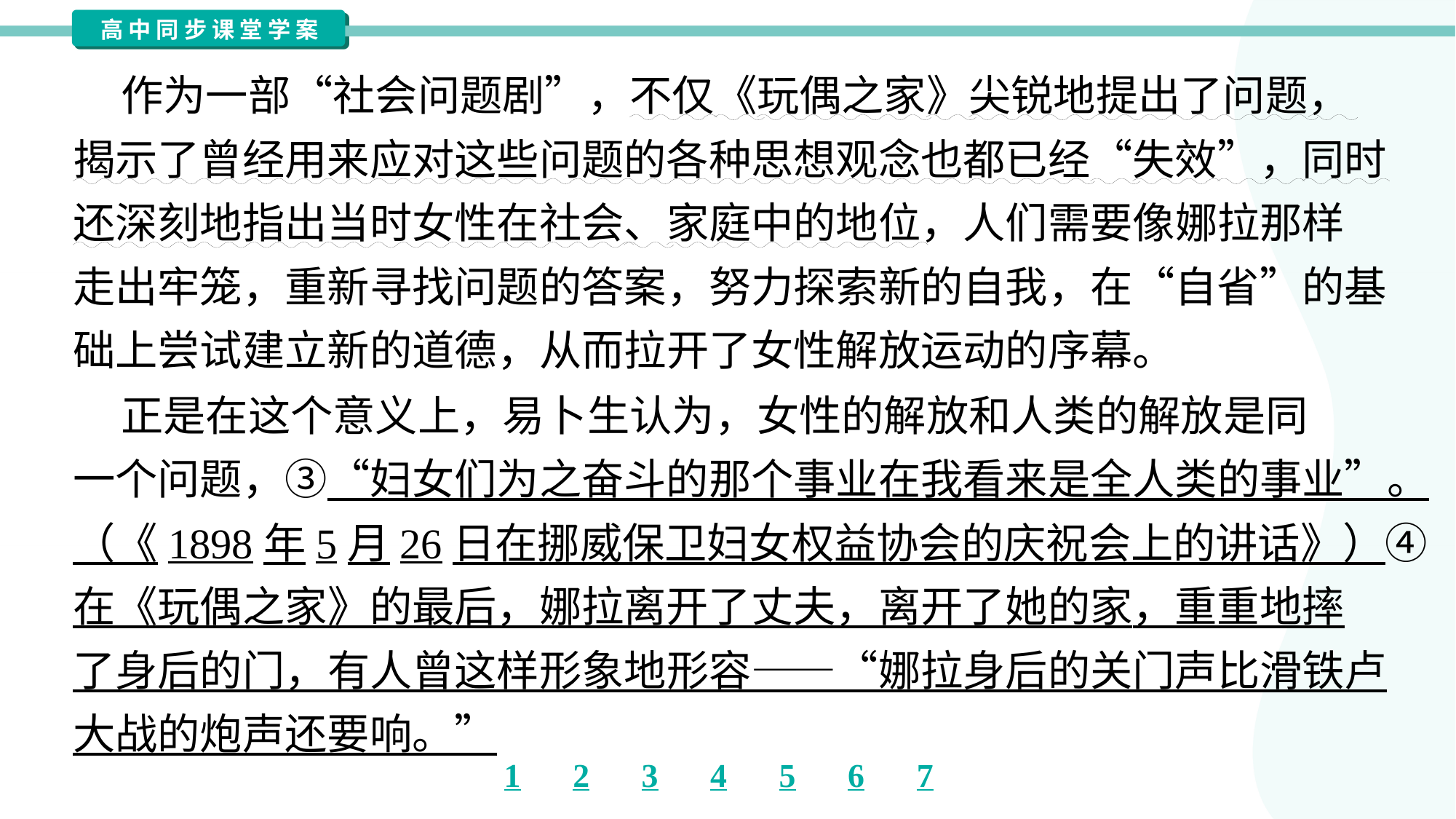

作为一部“社会问题剧”，不仅《玩偶之家》尖锐地提出了问题，
揭示了曾经用来应对这些问题的各种思想观念也都已经“失效”，同时
还深刻地指出当时女性在社会、家庭中的地位，人们需要像娜拉那样
走出牢笼，重新寻找问题的答案，努力探索新的自我，在“自省”的基
础上尝试建立新的道德，从而拉开了女性解放运动的序幕。
    正是在这个意义上，易卜生认为，女性的解放和人类的解放是同
一个问题，③“妇女们为之奋斗的那个事业在我看来是全人类的事业”。
（《1898年5月26日在挪威保卫妇女权益协会的庆祝会上的讲话》）④
在《玩偶之家》的最后，娜拉离开了丈夫，离开了她的家，重重地摔
了身后的门，有人曾这样形象地形容——“娜拉身后的关门声比滑铁卢
大战的炮声还要响。”